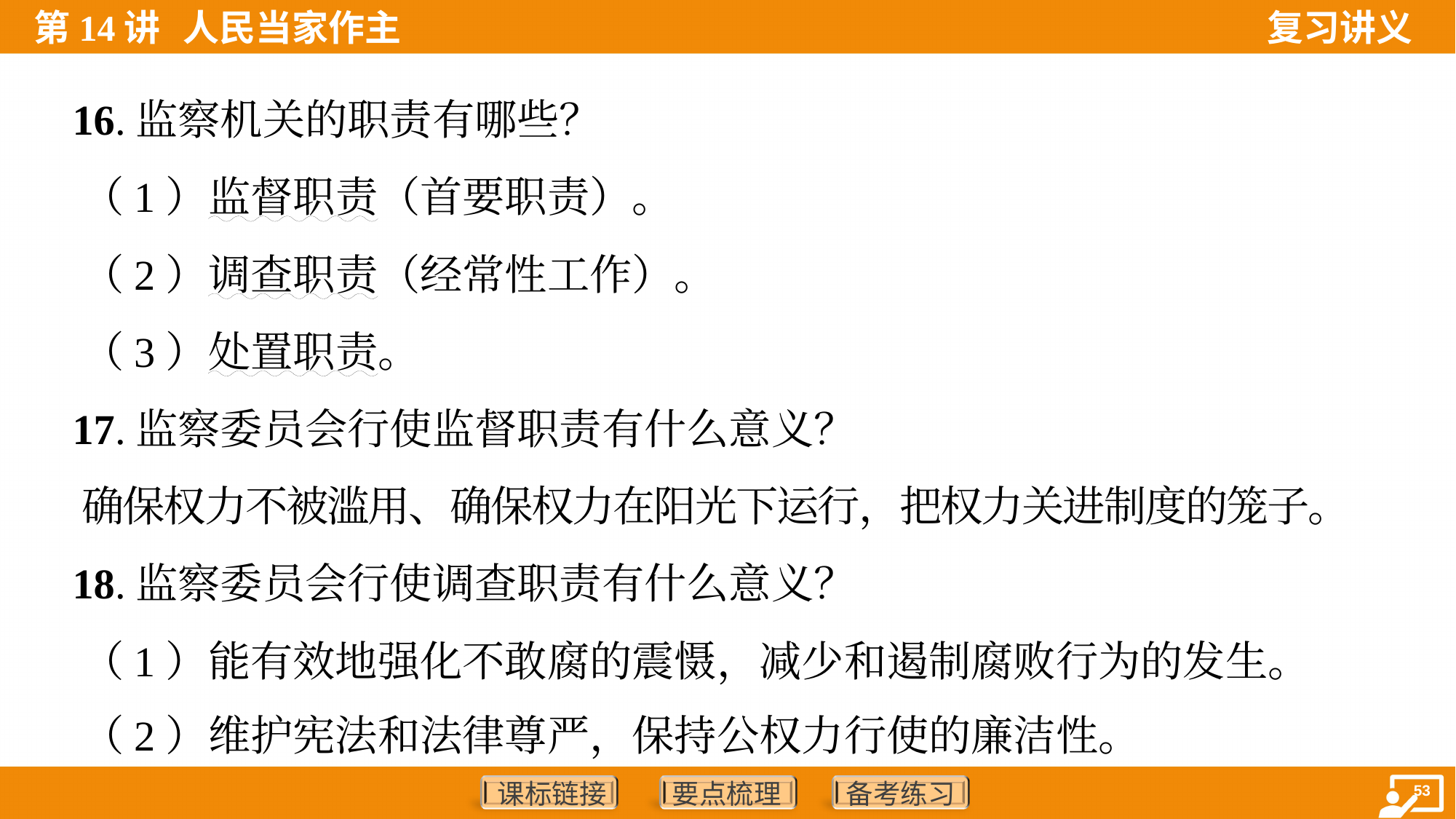

16.监察机关的职责有哪些？
    （1）监督职责（首要职责）。
    （2）调查职责（经常性工作）。
    （3）处置职责。
    17.监察委员会行使监督职责有什么意义？
    确保权力不被滥用、确保权力在阳光下运行，把权力关进制度的笼子。
    18.监察委员会行使调查职责有什么意义？
    （1）能有效地强化不敢腐的震慑，减少和遏制腐败行为的发生。
    （2）维护宪法和法律尊严，保持公权力行使的廉洁性。